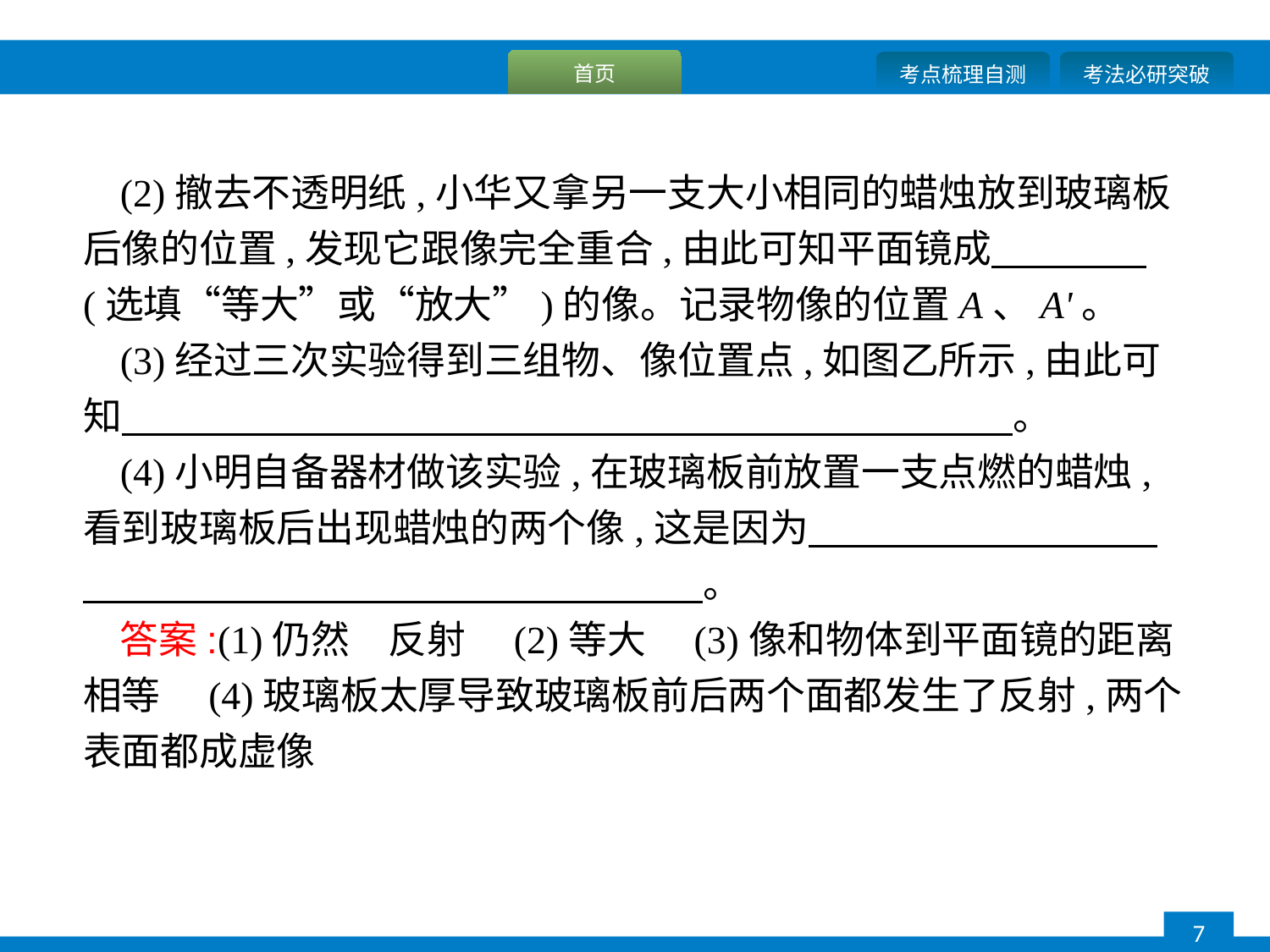

(2)撤去不透明纸,小华又拿另一支大小相同的蜡烛放到玻璃板后像的位置,发现它跟像完全重合,由此可知平面镜成　　　　(选填“等大”或“放大”)的像。记录物像的位置A、A'。
(3)经过三次实验得到三组物、像位置点,如图乙所示,由此可知　　　　　　　　　　　　　　　　　　　　　　　。
(4)小明自备器材做该实验,在玻璃板前放置一支点燃的蜡烛,看到玻璃板后出现蜡烛的两个像,这是因为　　　　　　　　　　　　　　　　　　　　　　　　　。
答案:(1)仍然　反射　(2)等大　(3)像和物体到平面镜的距离相等　(4)玻璃板太厚导致玻璃板前后两个面都发生了反射,两个表面都成虚像